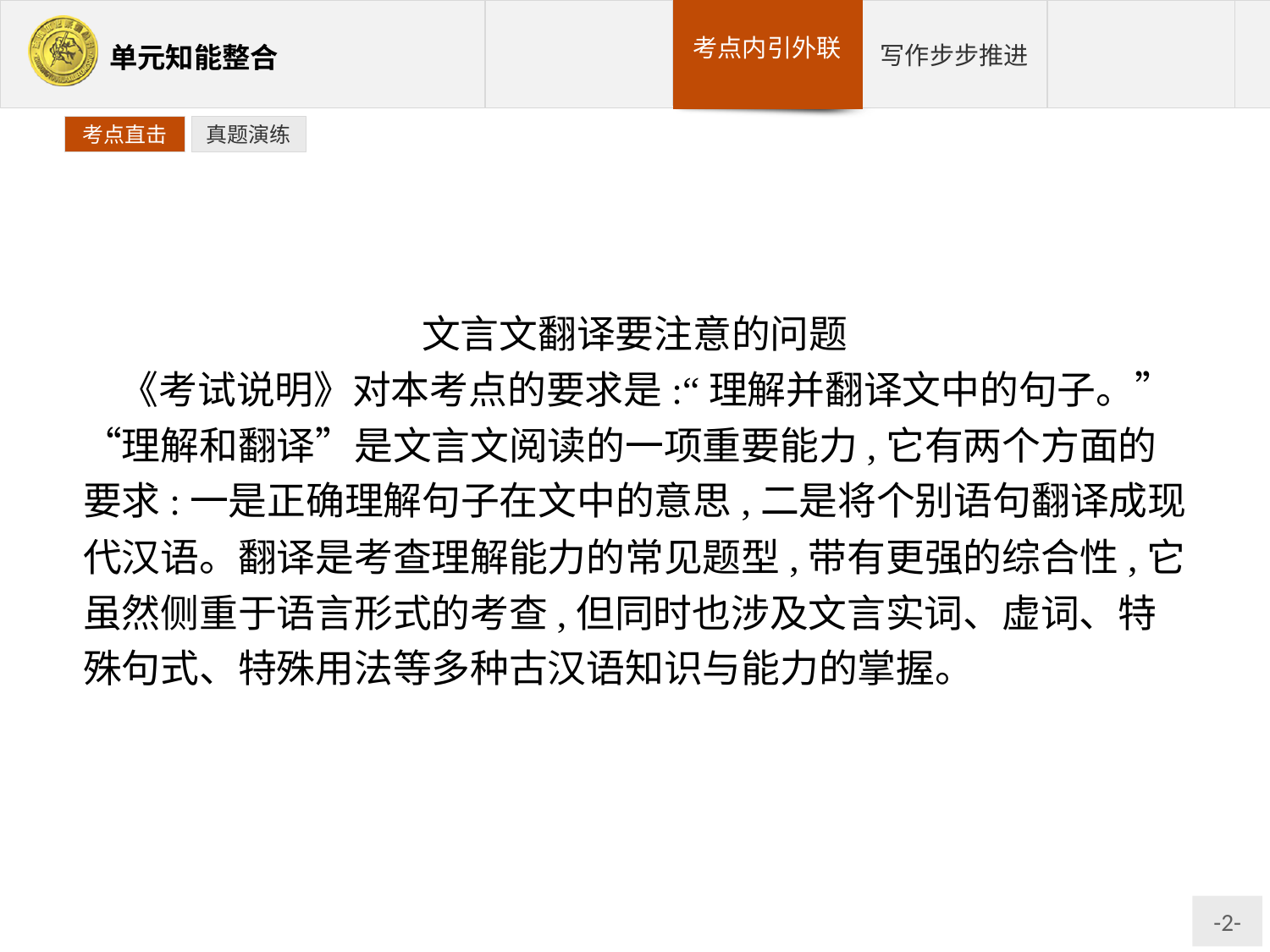

考点直击
真题演练
文言文翻译要注意的问题
《考试说明》对本考点的要求是:“理解并翻译文中的句子。”“理解和翻译”是文言文阅读的一项重要能力,它有两个方面的要求:一是正确理解句子在文中的意思,二是将个别语句翻译成现代汉语。翻译是考查理解能力的常见题型,带有更强的综合性,它虽然侧重于语言形式的考查,但同时也涉及文言实词、虚词、特殊句式、特殊用法等多种古汉语知识与能力的掌握。